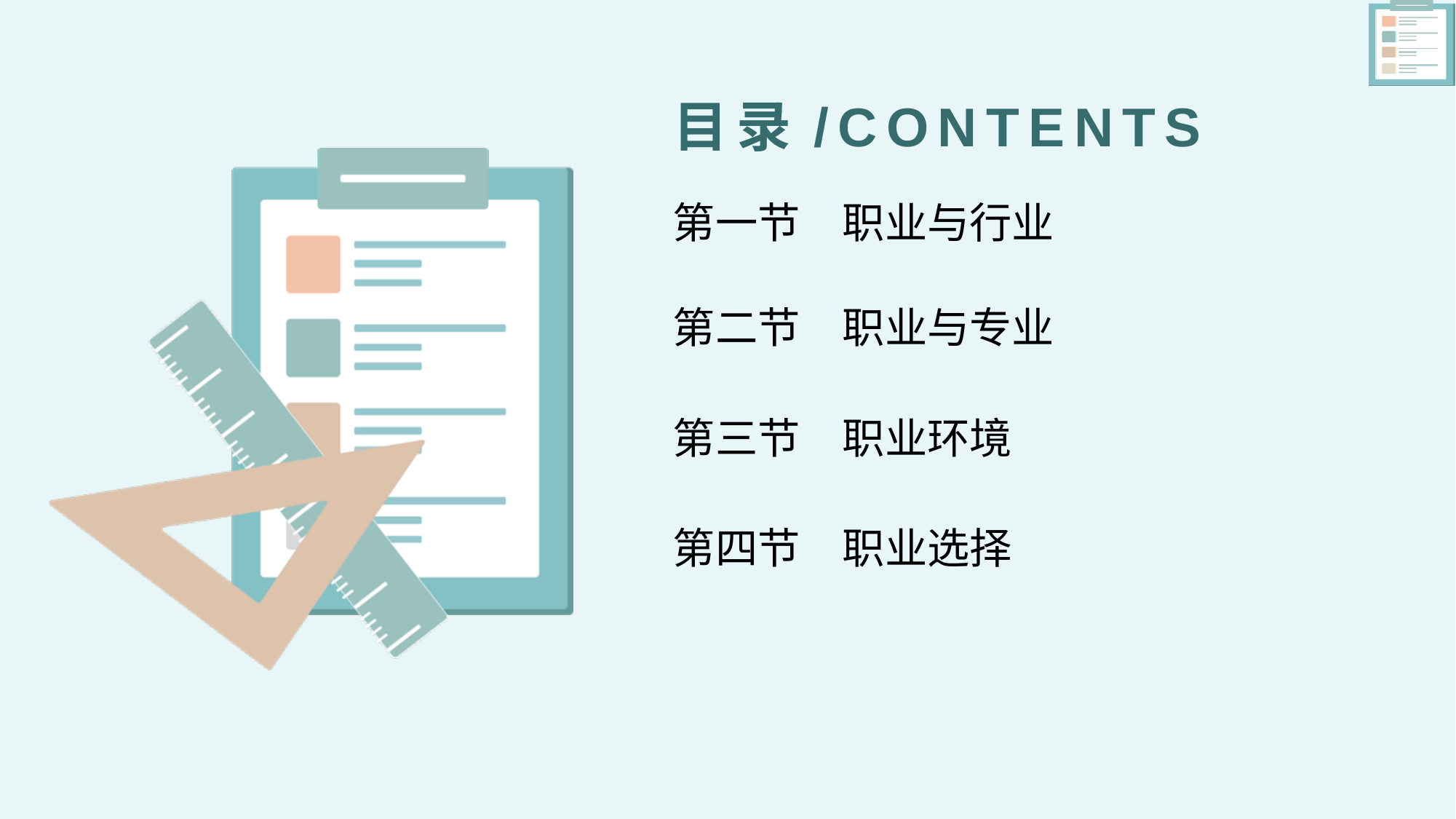

目录/CONTENTS
第一节　职业与行业

第二节　职业与专业
第三节　职业环境
第四节　职业选择